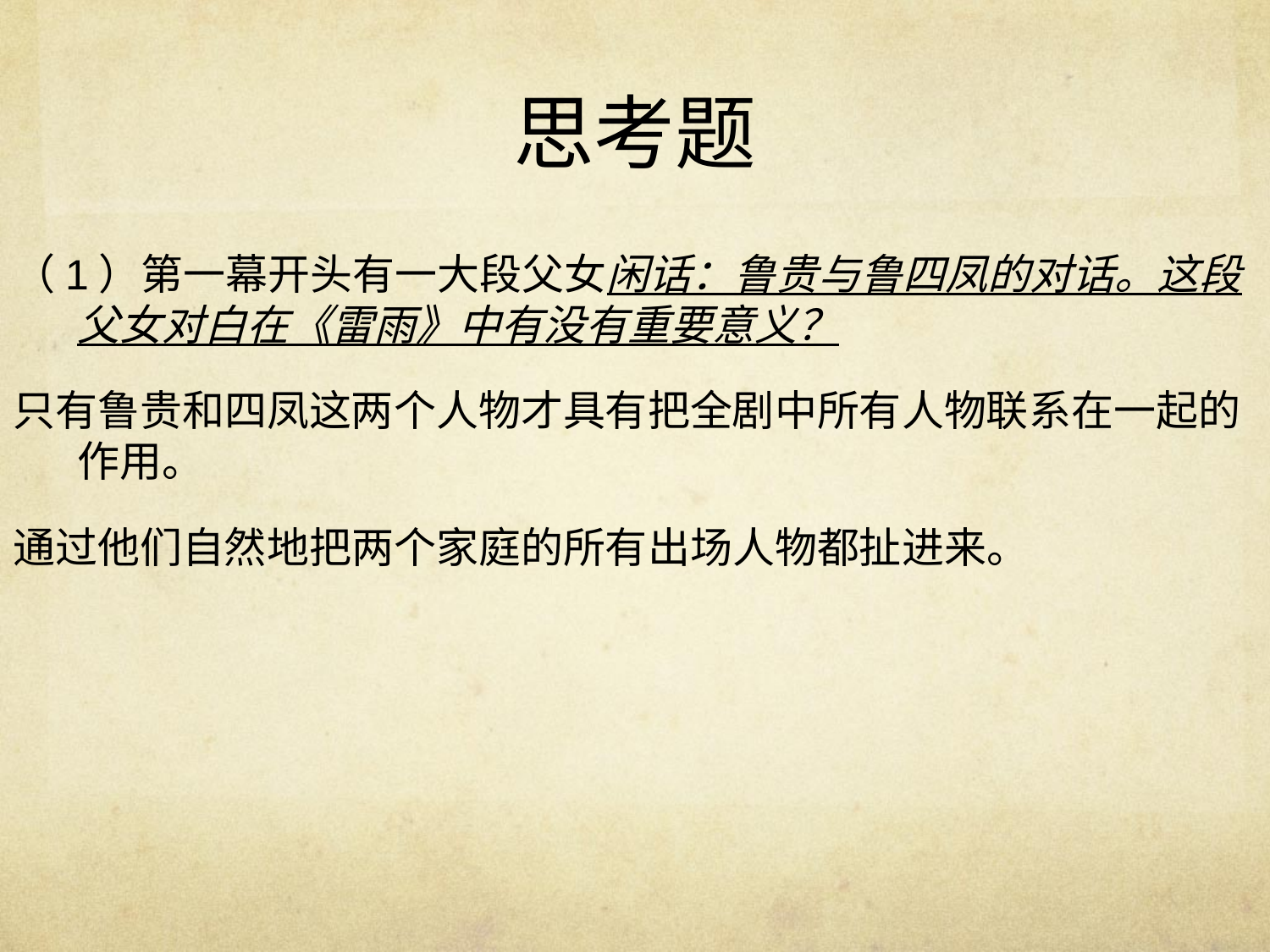

# 思考题
（1）第一幕开头有一大段父女闲话：鲁贵与鲁四凤的对话。这段父女对白在《雷雨》中有没有重要意义？
只有鲁贵和四凤这两个人物才具有把全剧中所有人物联系在一起的作用。
通过他们自然地把两个家庭的所有出场人物都扯进来。